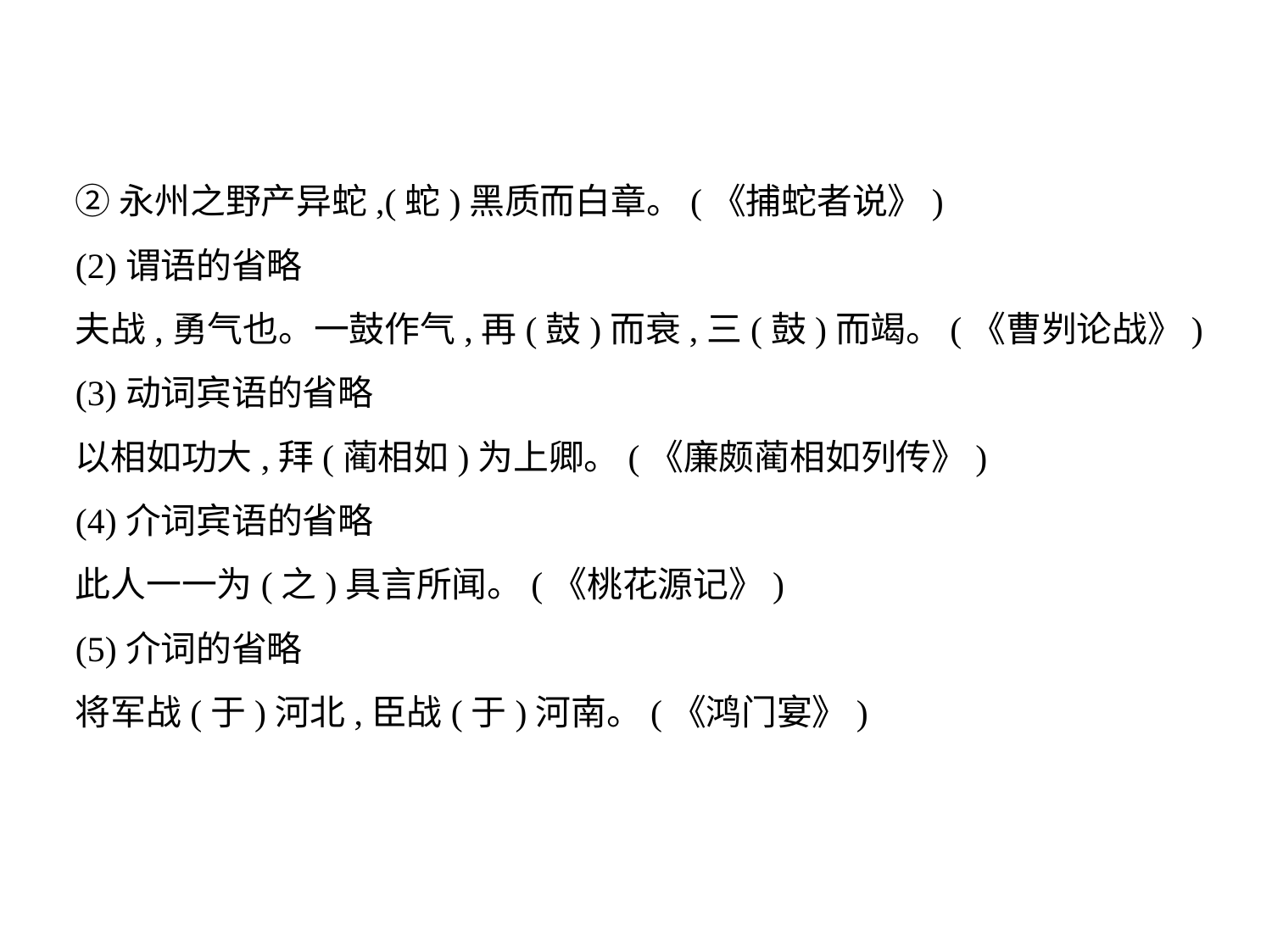

②永州之野产异蛇,(蛇)黑质而白章。(《捕蛇者说》)
(2)谓语的省略
夫战,勇气也。一鼓作气,再(鼓)而衰,三(鼓)而竭。(《曹刿论战》)
(3)动词宾语的省略
以相如功大,拜(蔺相如)为上卿。(《廉颇蔺相如列传》)
(4)介词宾语的省略
此人一一为(之)具言所闻。(《桃花源记》)
(5)介词的省略
将军战(于)河北,臣战(于)河南。(《鸿门宴》)